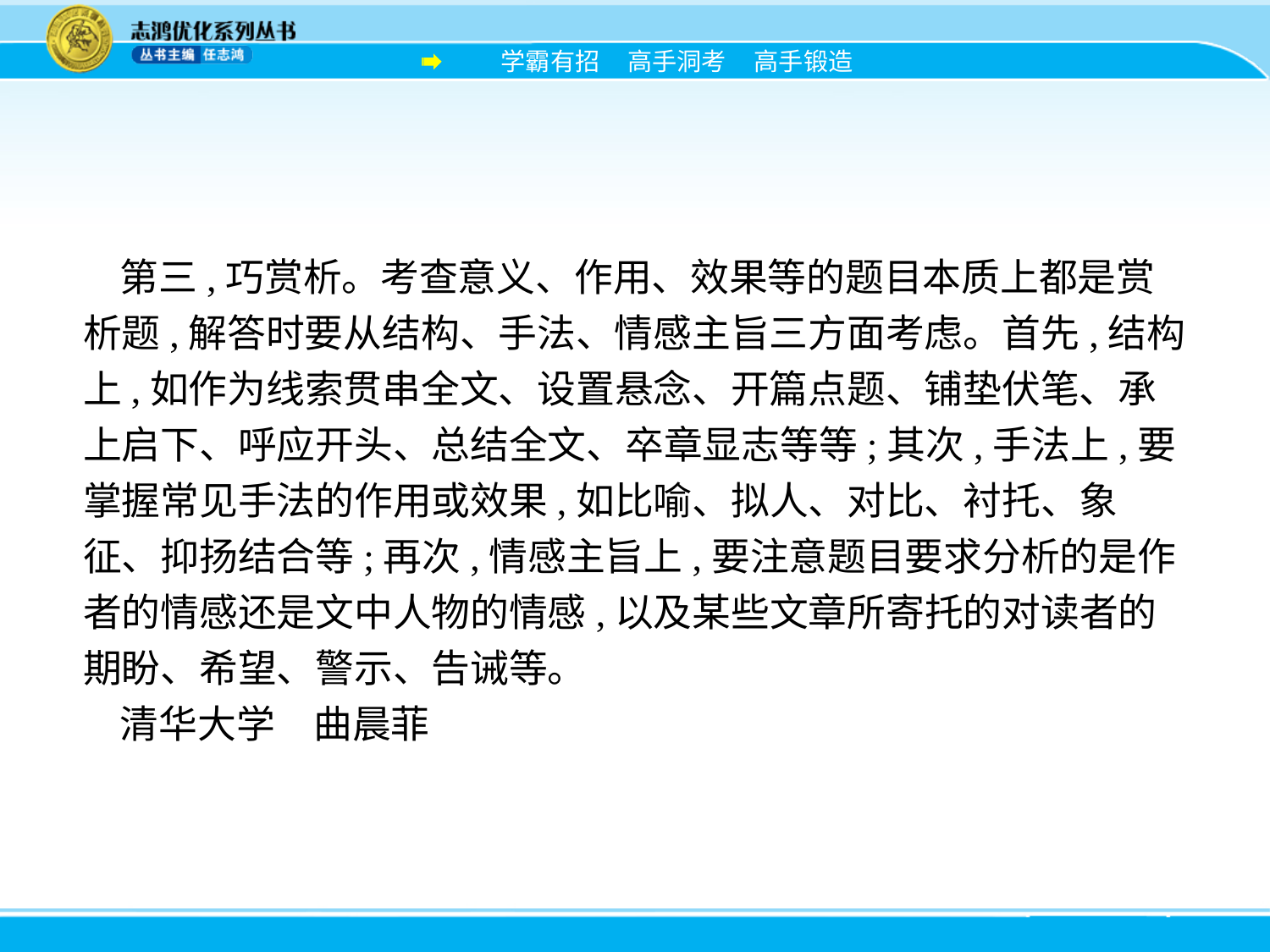

第三,巧赏析。考查意义、作用、效果等的题目本质上都是赏析题,解答时要从结构、手法、情感主旨三方面考虑。首先,结构上,如作为线索贯串全文、设置悬念、开篇点题、铺垫伏笔、承上启下、呼应开头、总结全文、卒章显志等等;其次,手法上,要掌握常见手法的作用或效果,如比喻、拟人、对比、衬托、象征、抑扬结合等;再次,情感主旨上,要注意题目要求分析的是作者的情感还是文中人物的情感,以及某些文章所寄托的对读者的期盼、希望、警示、告诫等。
清华大学　曲晨菲